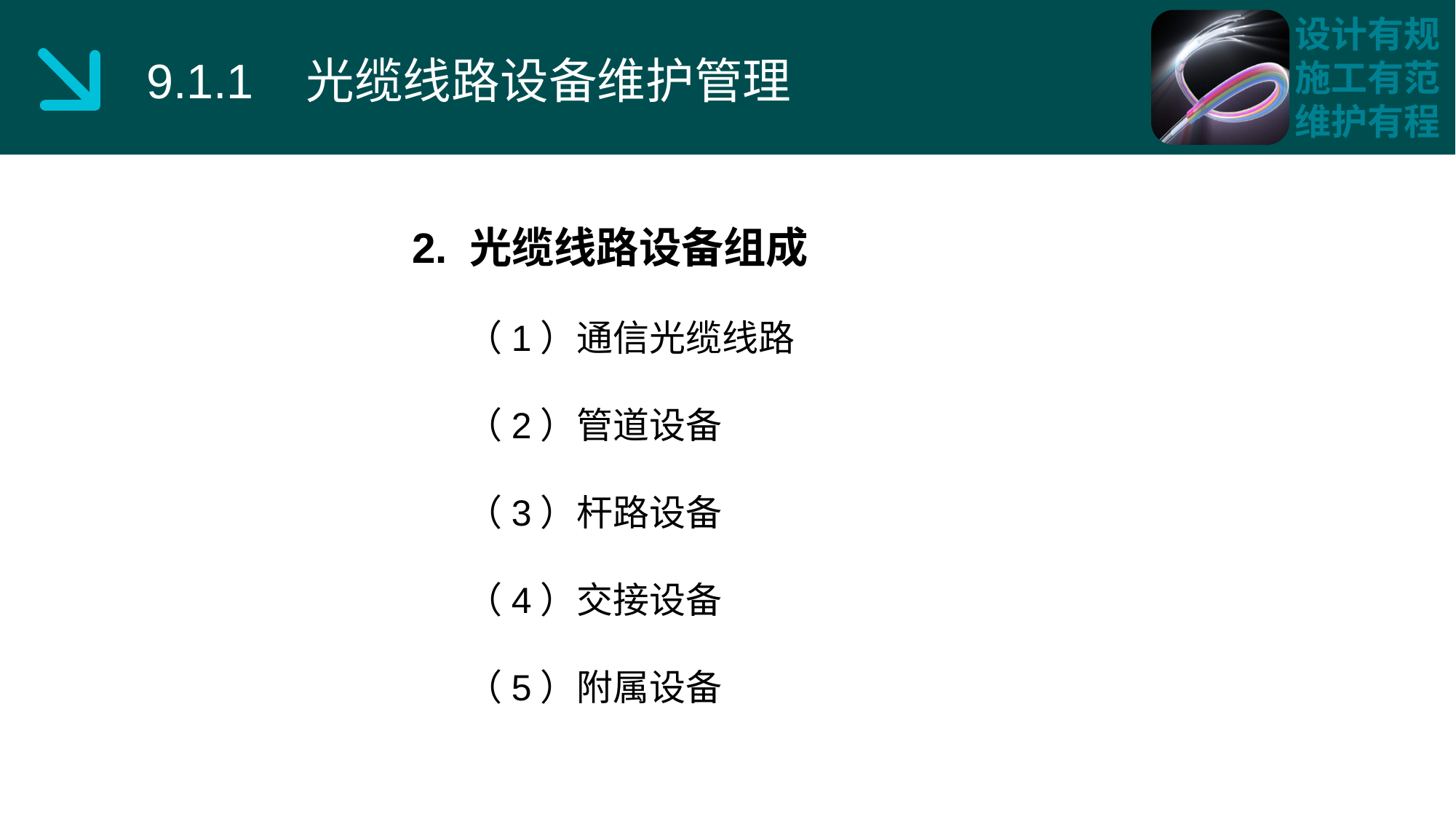

9.1.1   光缆线路设备维护管理

 2. 光缆线路设备组成

       （1）通信光缆线路

       （2）管道设备

       （3）杆路设备

       （4）交接设备

       （5）附属设备